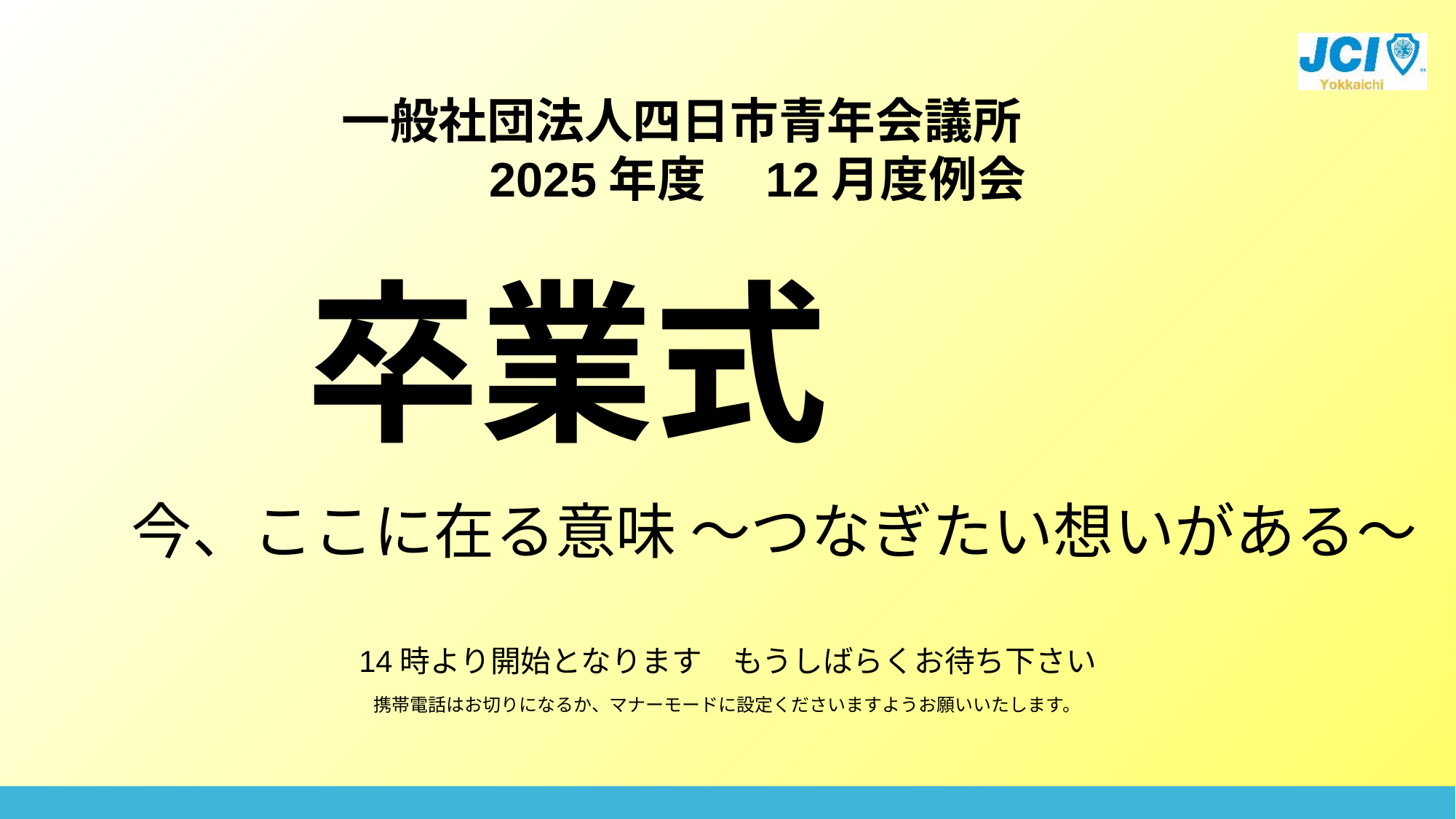

一般社団法人四日市青年会議所
　2025年度　12月度例会

卒業式

今、ここに在る意味 ～つなぎたい想いがある～
14時より開始となります　もうしばらくお待ち下さい
携帯電話はお切りになるか、マナーモードに設定くださいますようお願いいたします。